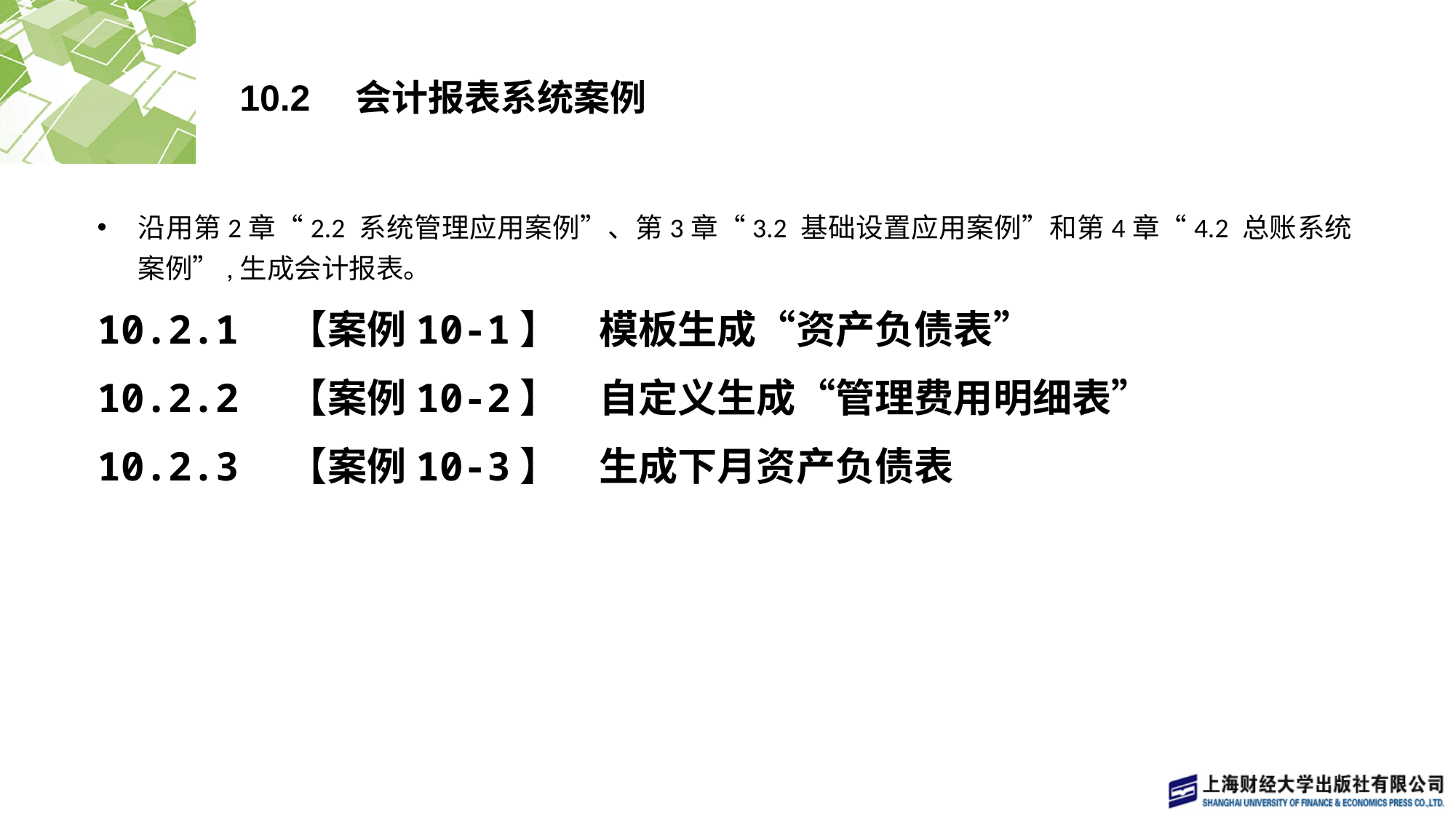

# 10.2　会计报表系统案例
沿用第2章“2.2 系统管理应用案例”、第3章“3.2 基础设置应用案例”和第4章“4.2 总账系统案例”,生成会计报表。
10.2.1　【案例10-1】　模板生成“资产负债表”
10.2.2　【案例10-2】　自定义生成“管理费用明细表”
10.2.3　【案例10-3】　生成下月资产负债表